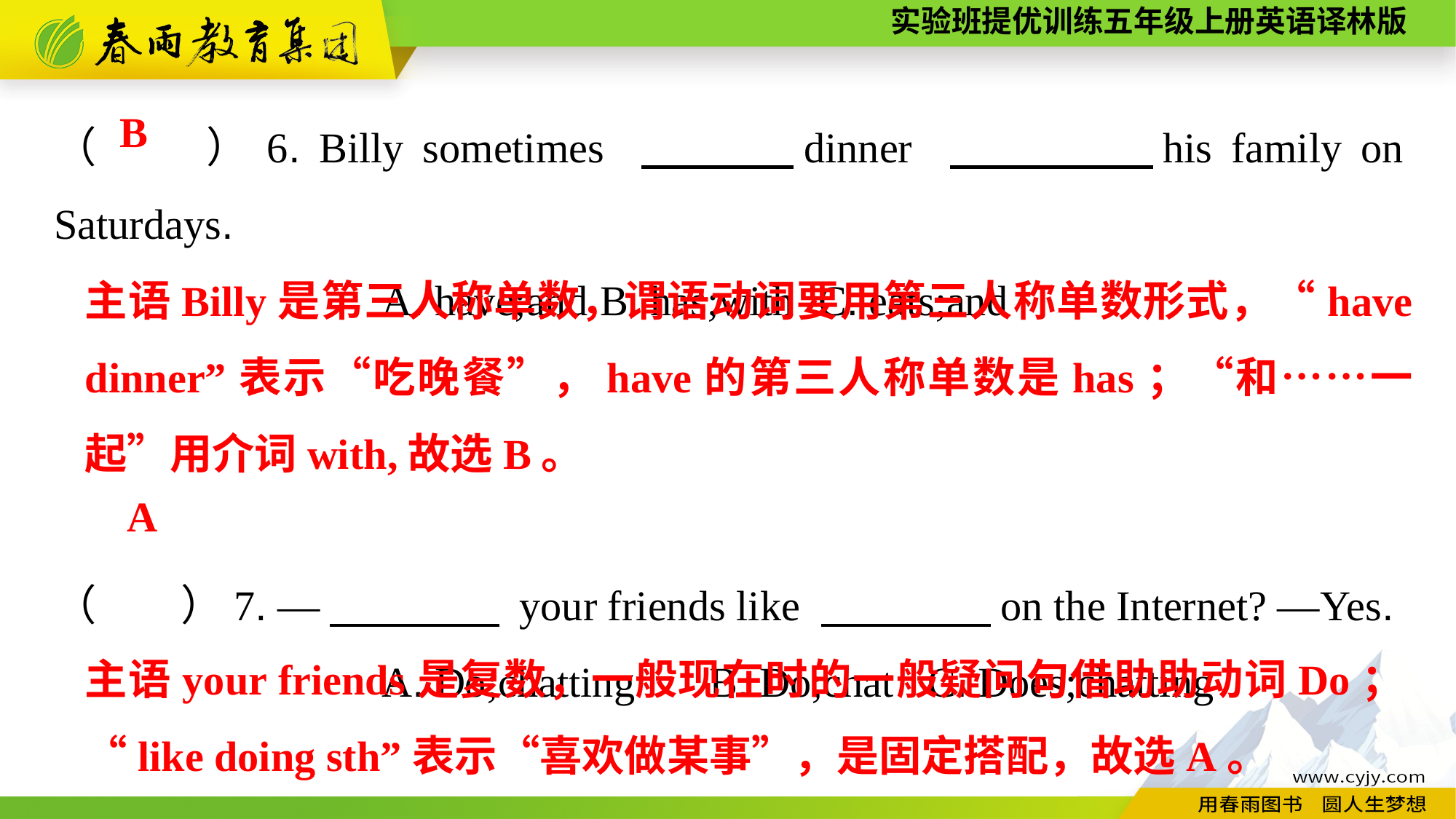

（　　）6. Billy sometimes 　　　dinner 　　　　his family on Saturdays.
			A. have;and	B. has;with	C. eats;and

（　　）7. —　　　　 your friends like 　　　　on the Internet? —Yes.
			A. Do;chatting	B. Do;chat	C. Does;chatting
B
主语Billy是第三人称单数，谓语动词要用第三人称单数形式，“have dinner”表示“吃晚餐”，have的第三人称单数是has；“和……一起”用介词with,故选B。
A
主语your friends是复数，一般现在时的一般疑问句借助助动词Do；“like doing sth”表示“喜欢做某事”，是固定搭配，故选A。